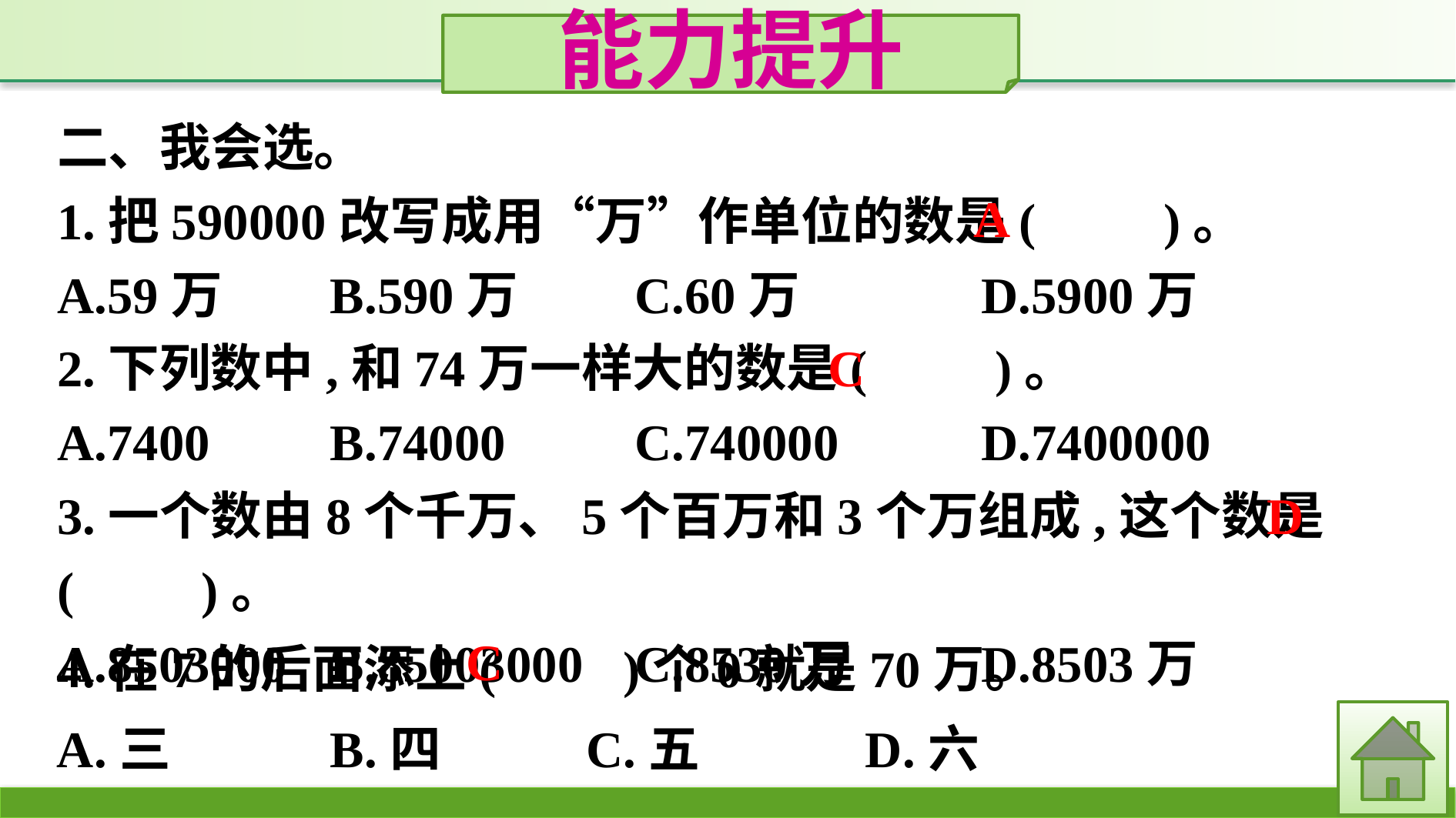

能力提升
二、我会选。
1.把590000改写成用“万”作单位的数是(　　)。
A.59万	B.590万		C.60万		D.5900万
2.下列数中,和74万一样大的数是(　　)。
A.7400	B.74000		C.740000		D.7400000
3.一个数由8个千万、5个百万和3个万组成,这个数是(　　)。
A.8503000	B.85003000		C.8530万		D.8503万
A
C
D
C
4.在7的后面添上(　　)个0就是70万。
A.三		B.四		C.五		D.六